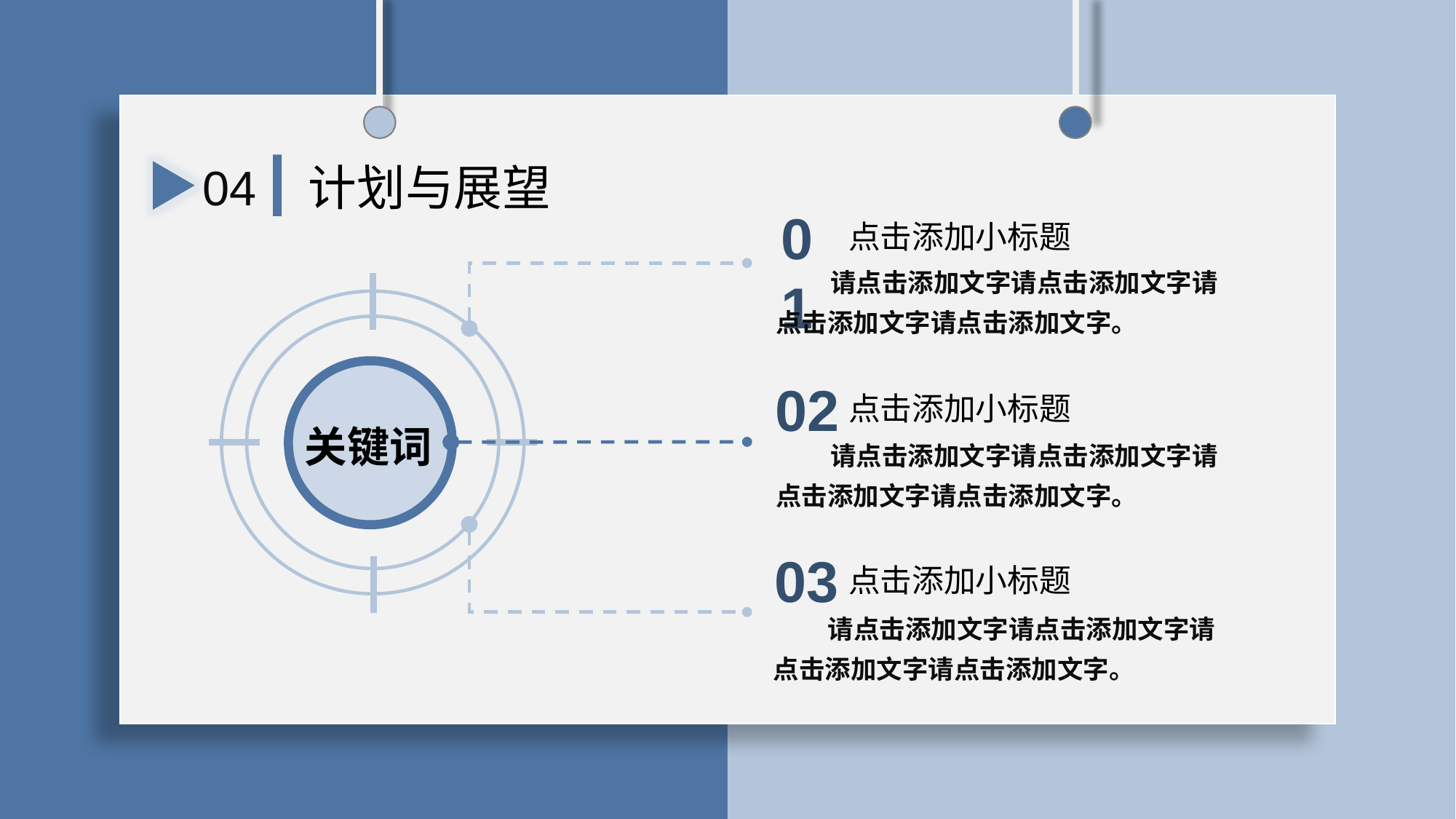

04
计划与展望

01
点击添加小标题
请点击添加文字请点击添加文字请点击添加文字请点击添加文字。

02
点击添加小标题
关键词
请点击添加文字请点击添加文字请点击添加文字请点击添加文字。

03
点击添加小标题
请点击添加文字请点击添加文字请点击添加文字请点击添加文字。